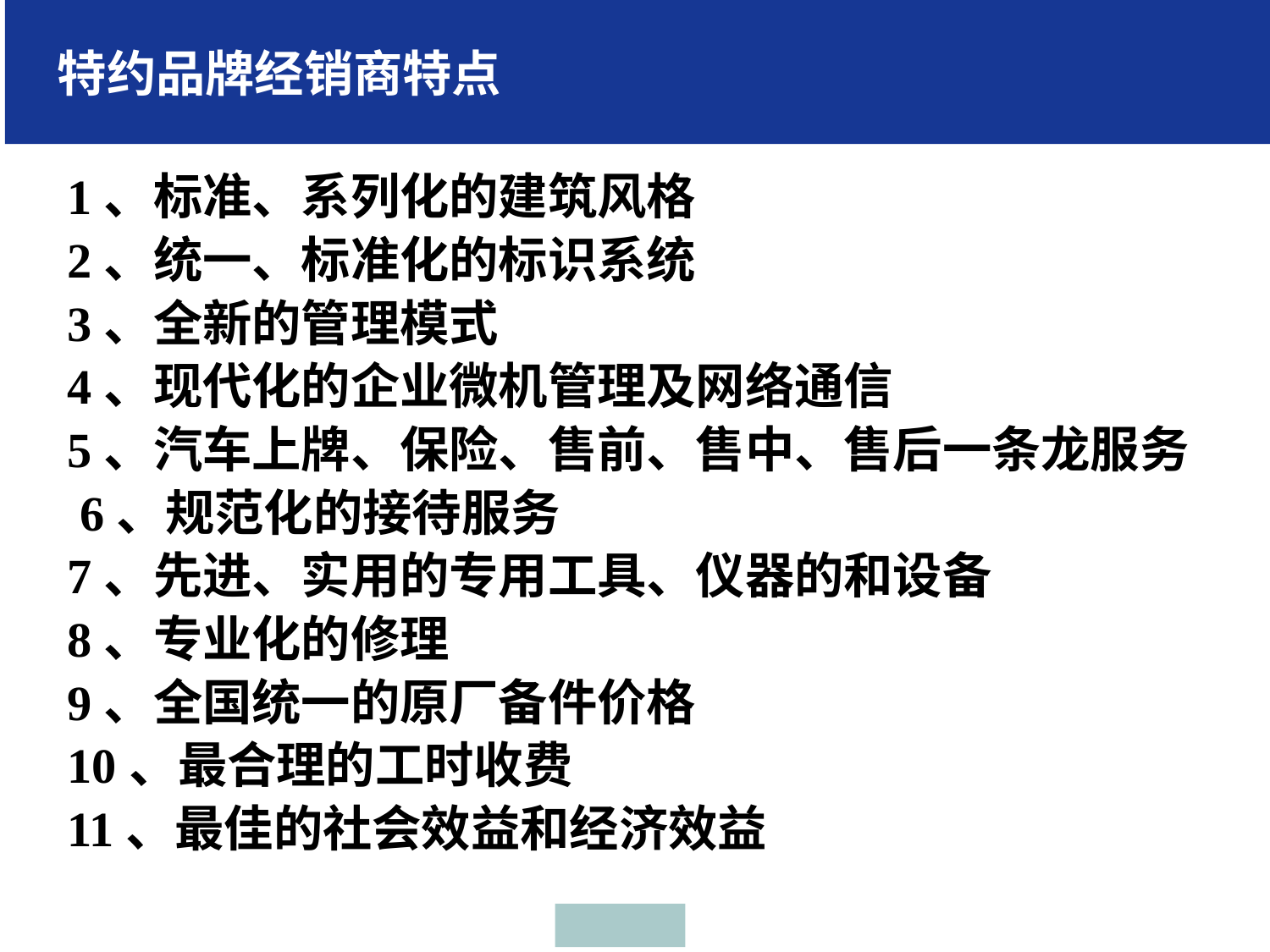

特约品牌经销商特点
# 1、标准、系列化的建筑风格
2、统一、标准化的标识系统
3、全新的管理模式
4、现代化的企业微机管理及网络通信
5、汽车上牌、保险、售前、售中、售后一条龙服务
 6、规范化的接待服务
7、先进、实用的专用工具、仪器的和设备
8、专业化的修理
9、全国统一的原厂备件价格
10、最合理的工时收费
11、最佳的社会效益和经济效益

5